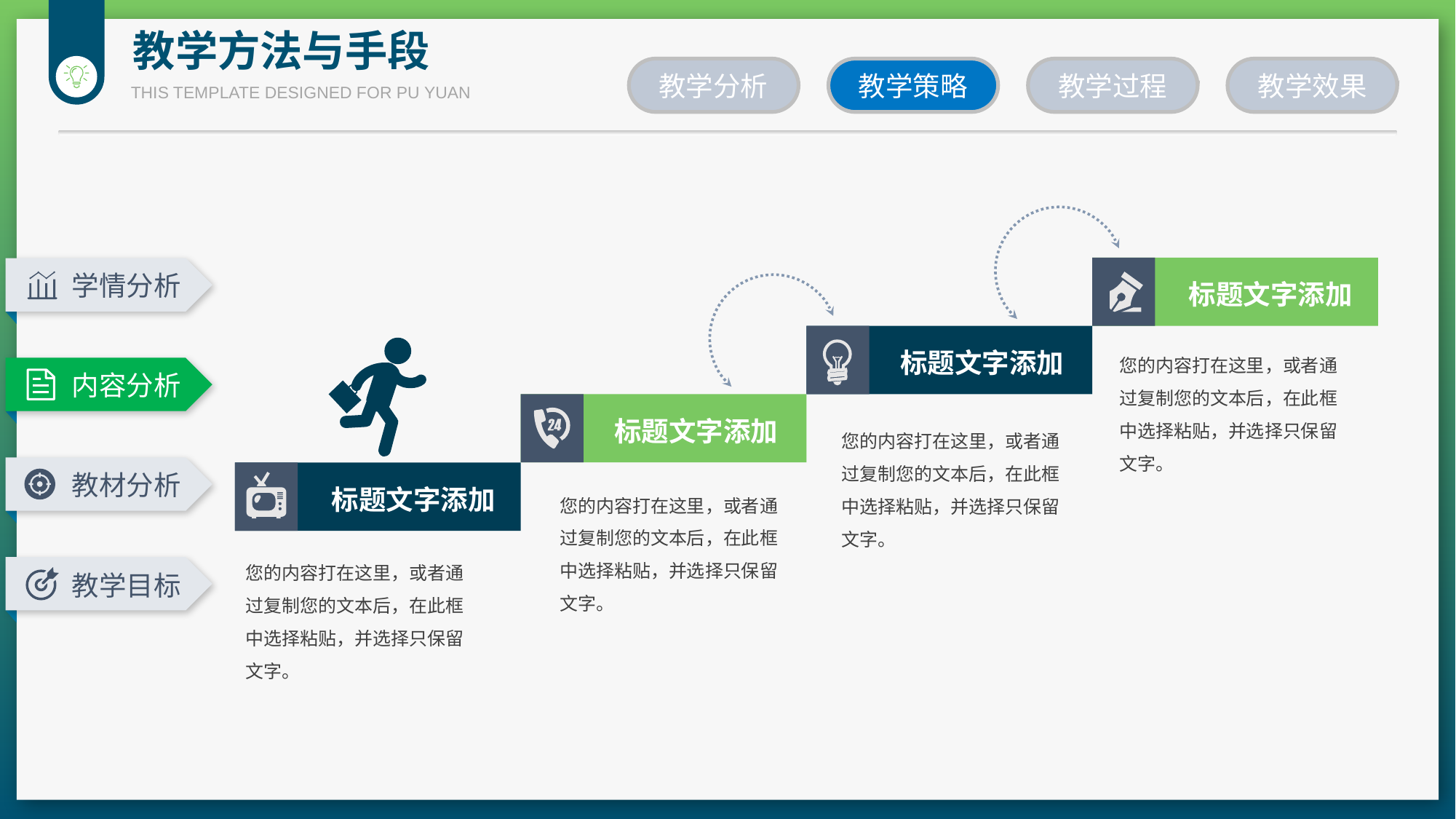

教学方法与手段

教学分析
教学策略
教学过程
教学效果

THIS TEMPLATE DESIGNED FOR PU YUAN

标题文字添加

标题文字添加

您的内容打在这里，或者通过复制您的文本后，在此框中选择粘贴，并选择只保留文字。

标题文字添加
您的内容打在这里，或者通过复制您的文本后，在此框中选择粘贴，并选择只保留文字。

标题文字添加
您的内容打在这里，或者通过复制您的文本后，在此框中选择粘贴，并选择只保留文字。
您的内容打在这里，或者通过复制您的文本后，在此框中选择粘贴，并选择只保留文字。

学情分析

内容分析

教材分析

教学目标